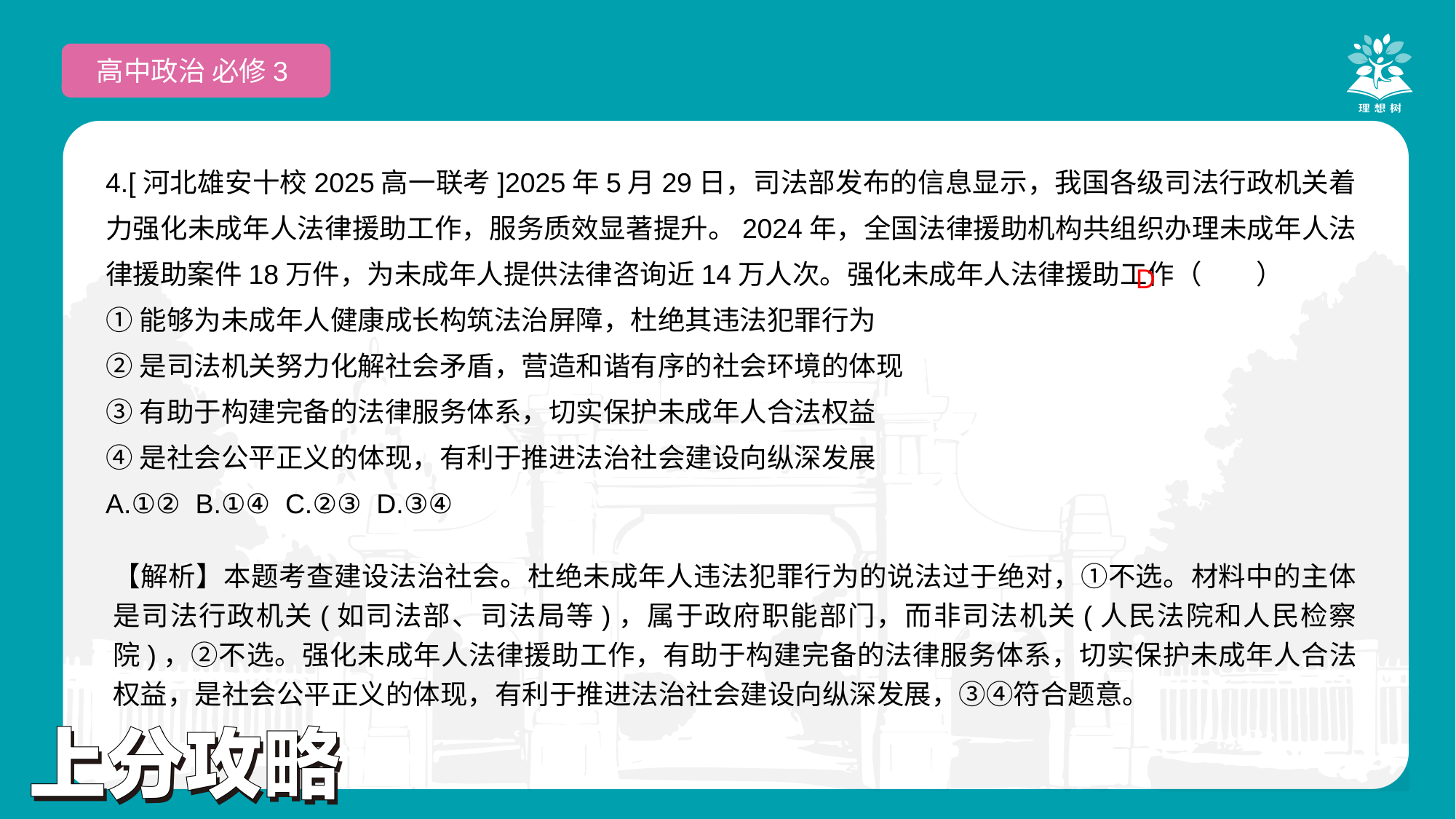

高中政治 必修3
4.[河北雄安十校2025高一联考]2025年5月29日，司法部发布的信息显示，我国各级司法行政机关着力强化未成年人法律援助工作，服务质效显著提升。2024年，全国法律援助机构共组织办理未成年人法律援助案件18万件，为未成年人提供法律咨询近14万人次。强化未成年人法律援助工作（　　）
①能够为未成年人健康成长构筑法治屏障，杜绝其违法犯罪行为
②是司法机关努力化解社会矛盾，营造和谐有序的社会环境的体现
③有助于构建完备的法律服务体系，切实保护未成年人合法权益
④是社会公平正义的体现，有利于推进法治社会建设向纵深发展
A.①②  B.①④  C.②③  D.③④
 D
【解析】本题考查建设法治社会。杜绝未成年人违法犯罪行为的说法过于绝对，①不选。材料中的主体是司法行政机关(如司法部、司法局等)，属于政府职能部门，而非司法机关(人民法院和人民检察院)，②不选。强化未成年人法律援助工作，有助于构建完备的法律服务体系，切实保护未成年人合法权益，是社会公平正义的体现，有利于推进法治社会建设向纵深发展，③④符合题意。